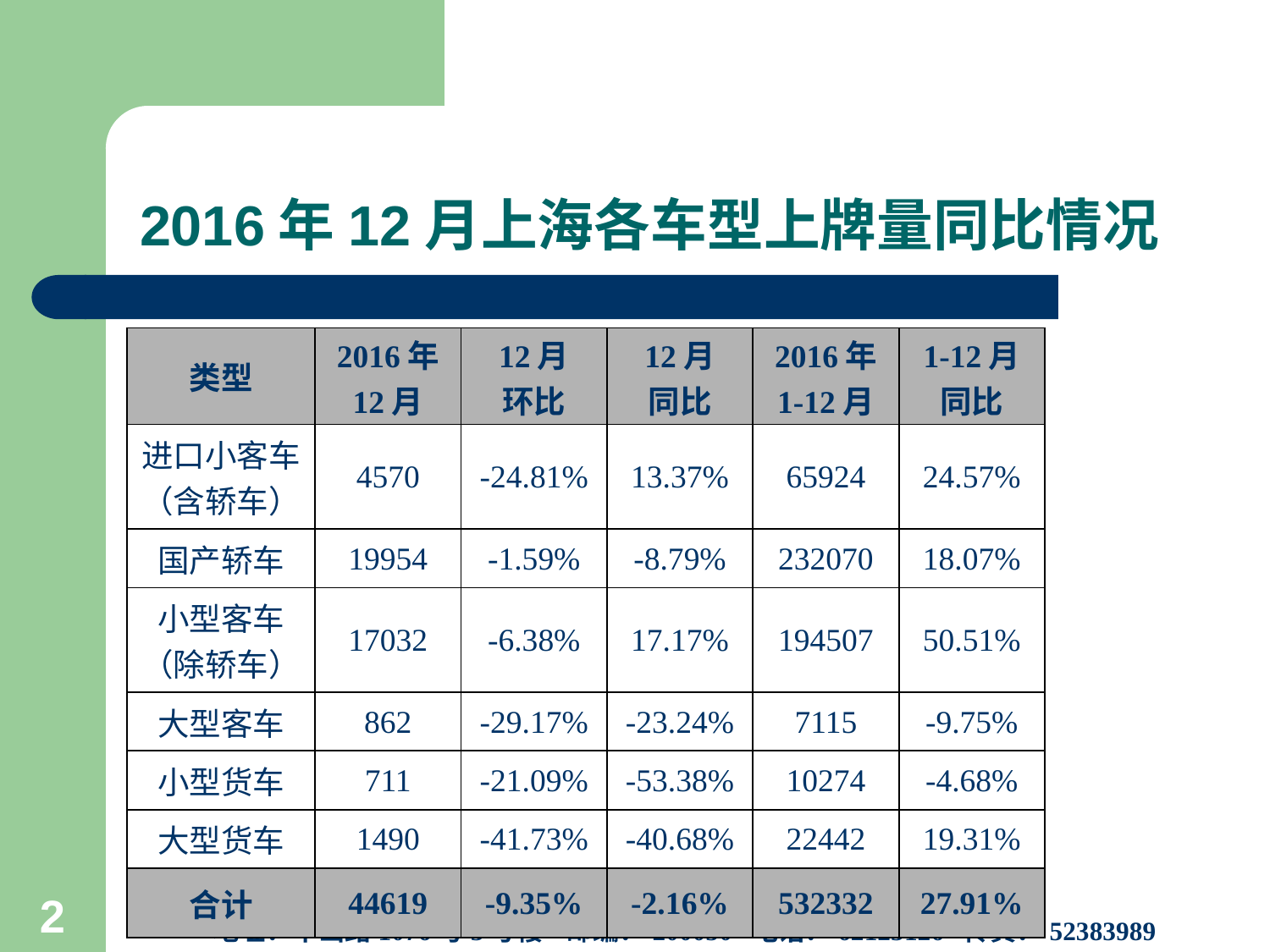

# 2016年12月上海各车型上牌量同比情况

| 类型 | 2016年 12月 | 12月 环比 | 12月 同比 | 2016年 1-12月 | 1-12月 同比 |
| --- | --- | --- | --- | --- | --- |
| 进口小客车 （含轿车） | 4570 | -24.81% | 13.37% | 65924 | 24.57% |
| 国产轿车 | 19954 | -1.59% | -8.79% | 232070 | 18.07% |
| 小型客车 （除轿车） | 17032 | -6.38% | 17.17% | 194507 | 50.51% |
| 大型客车 | 862 | -29.17% | -23.24% | 7115 | -9.75% |
| 小型货车 | 711 | -21.09% | -53.38% | 10274 | -4.68% |
| 大型货车 | 1490 | -41.73% | -40.68% | 22442 | 19.31% |
| 合计 | 44619 | -9.35% | -2.16% | 532332 | 27.91% |
上海市信息中心汽车产业研究室
地址：华山路1076号3号楼    邮编：200050  电话：62123126  传真：52383989
2